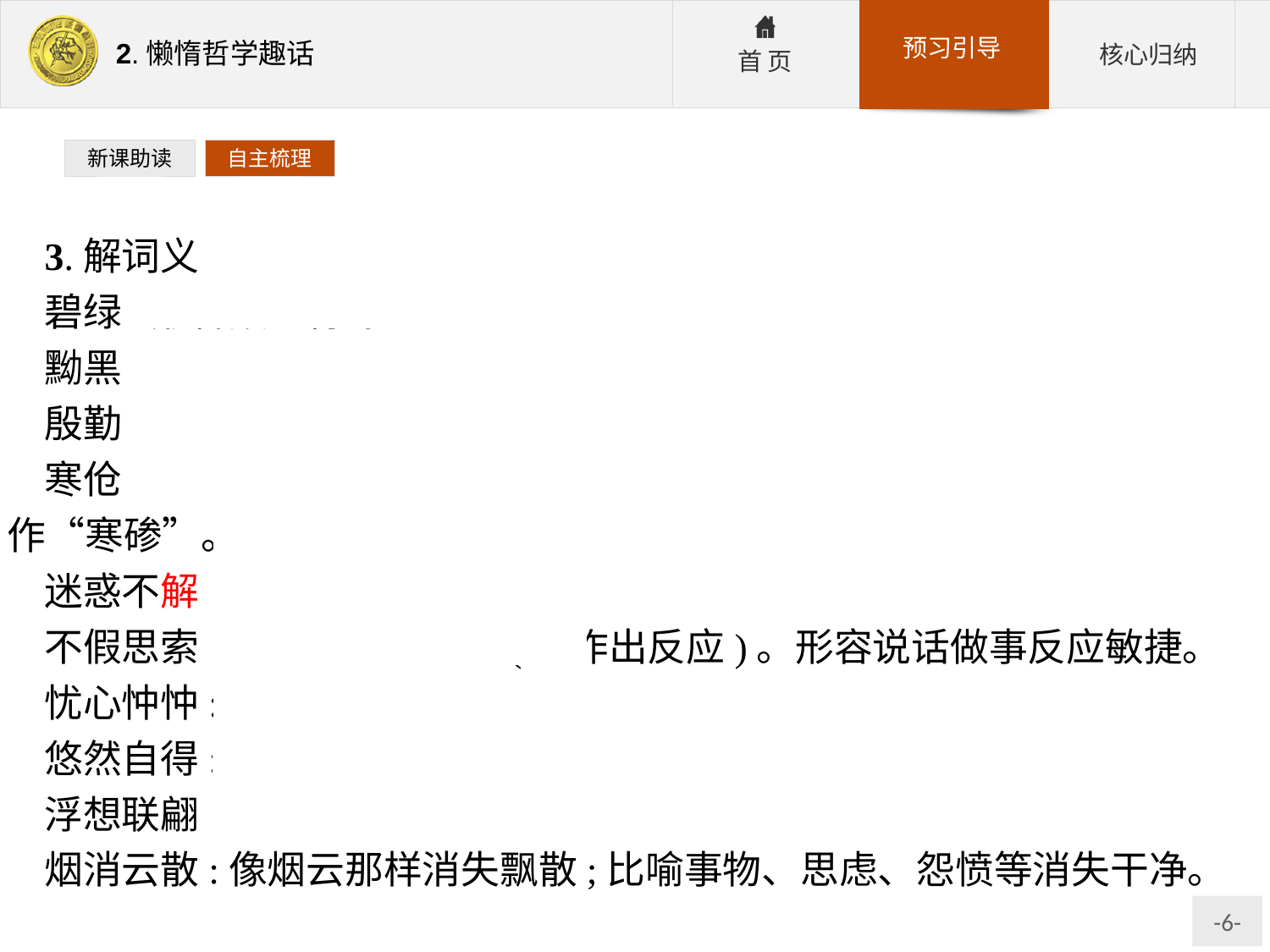

新课助读
自主梳理
3.解词义
碧绿:形容颜色青绿。
黝黑:黑;黑暗。
殷勤:热情周到。
寒伧:丑陋,难看;丢脸,不体面;讥笑,揭人短处,使失去体面。现写作“寒碜”。
迷惑不解:分不清是非,弄不明白。
不假思索:用不着经过思考(就作出反应)。形容说话做事反应敏捷。
忧心忡忡:心事重重,忧虑不安。
悠然自得:形容心情舒畅,神态从容自得的样子。
浮想联翩:形容众多的想象或感想接连不断地涌现出来。
烟消云散:像烟云那样消失飘散;比喻事物、思虑、怨愤等消失干净。